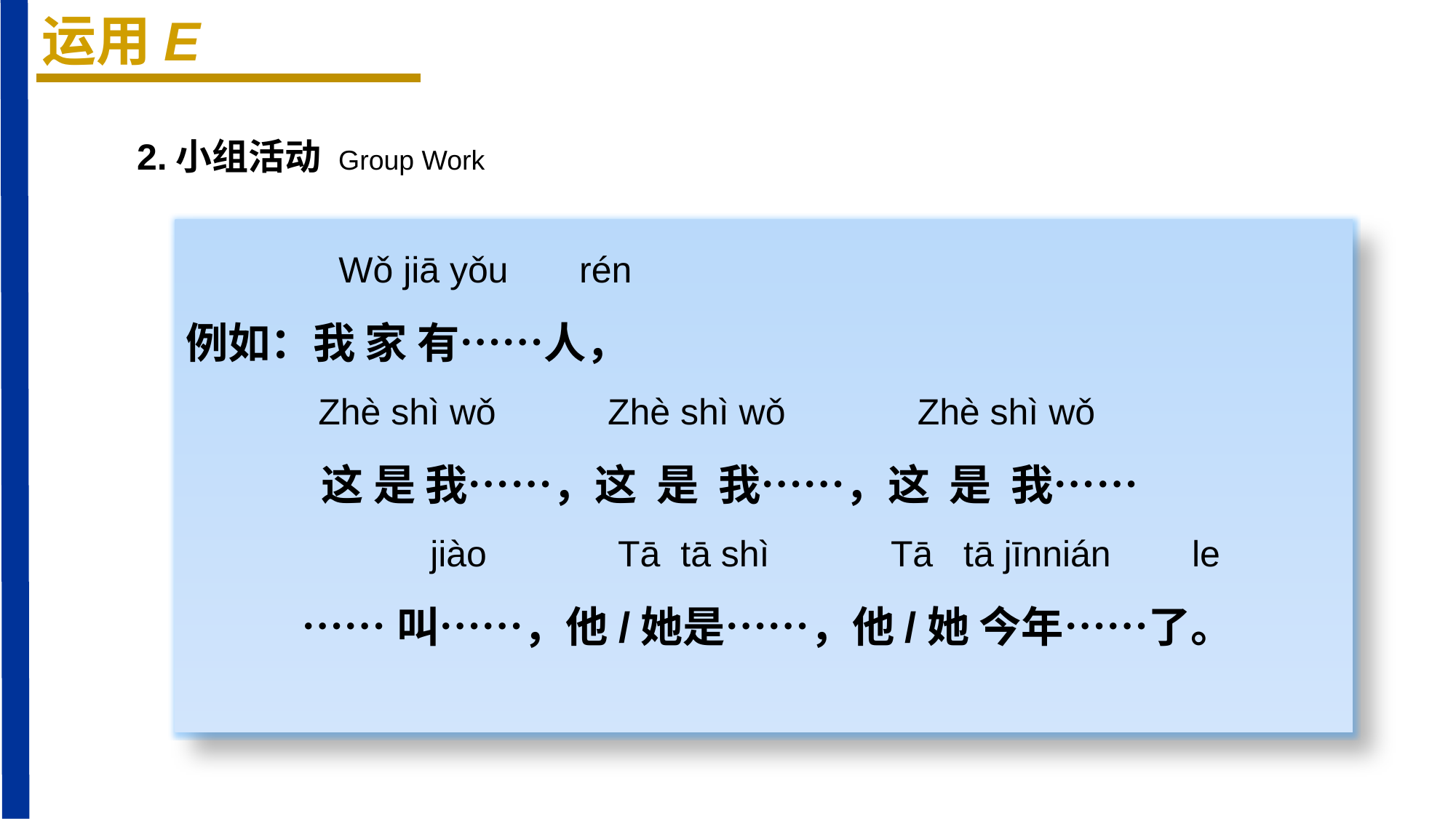

运用E
2.小组活动 Group Work
       Wǒ jiā yǒu       rén
例如：我 家 有……人，
             Zhè shì wǒ           Zhè shì wǒ             Zhè shì wǒ
             这 是 我……，这  是  我……，这  是  我……
                jiào             Tā  tā shì            Tā   tā jīnnián        le
            ……叫……，他/她是……，他/她 今年……了。